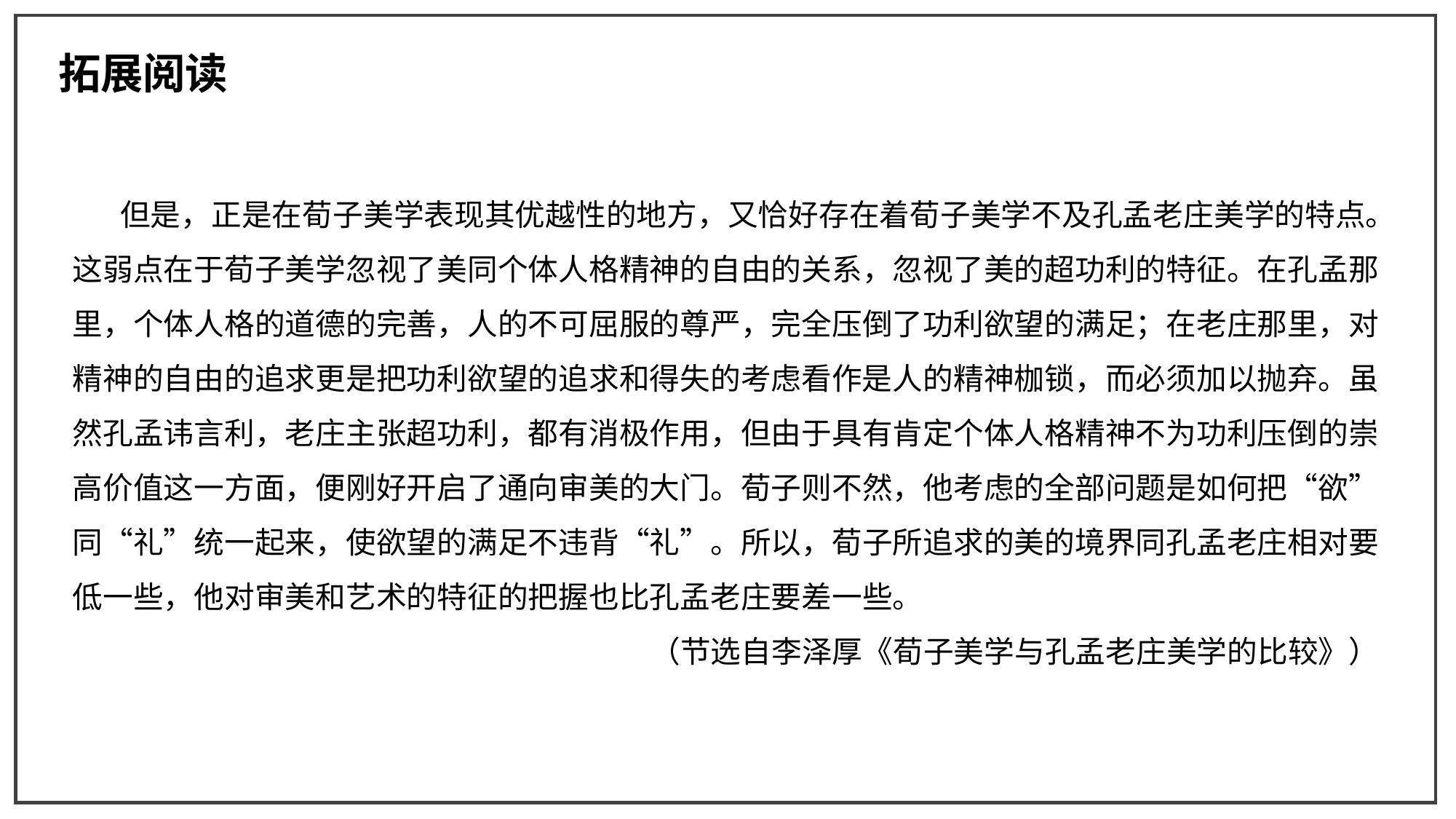

拓展阅读
      但是，正是在荀子美学表现其优越性的地方，又恰好存在着荀子美学不及孔孟老庄美学的特点。这弱点在于荀子美学忽视了美同个体人格精神的自由的关系，忽视了美的超功利的特征。在孔孟那里，个体人格的道德的完善，人的不可屈服的尊严，完全压倒了功利欲望的满足；在老庄那里，对精神的自由的追求更是把功利欲望的追求和得失的考虑看作是人的精神枷锁，而必须加以抛弃。虽然孔孟讳言利，老庄主张超功利，都有消极作用，但由于具有肯定个体人格精神不为功利压倒的崇高价值这一方面，便刚好开启了通向审美的大门。荀子则不然，他考虑的全部问题是如何把“欲”同“礼”统一起来，使欲望的满足不违背“礼”。所以，荀子所追求的美的境界同孔孟老庄相对要低一些，他对审美和艺术的特征的把握也比孔孟老庄要差一些。
 （节选自李泽厚《荀子美学与孔孟老庄美学的比较》）